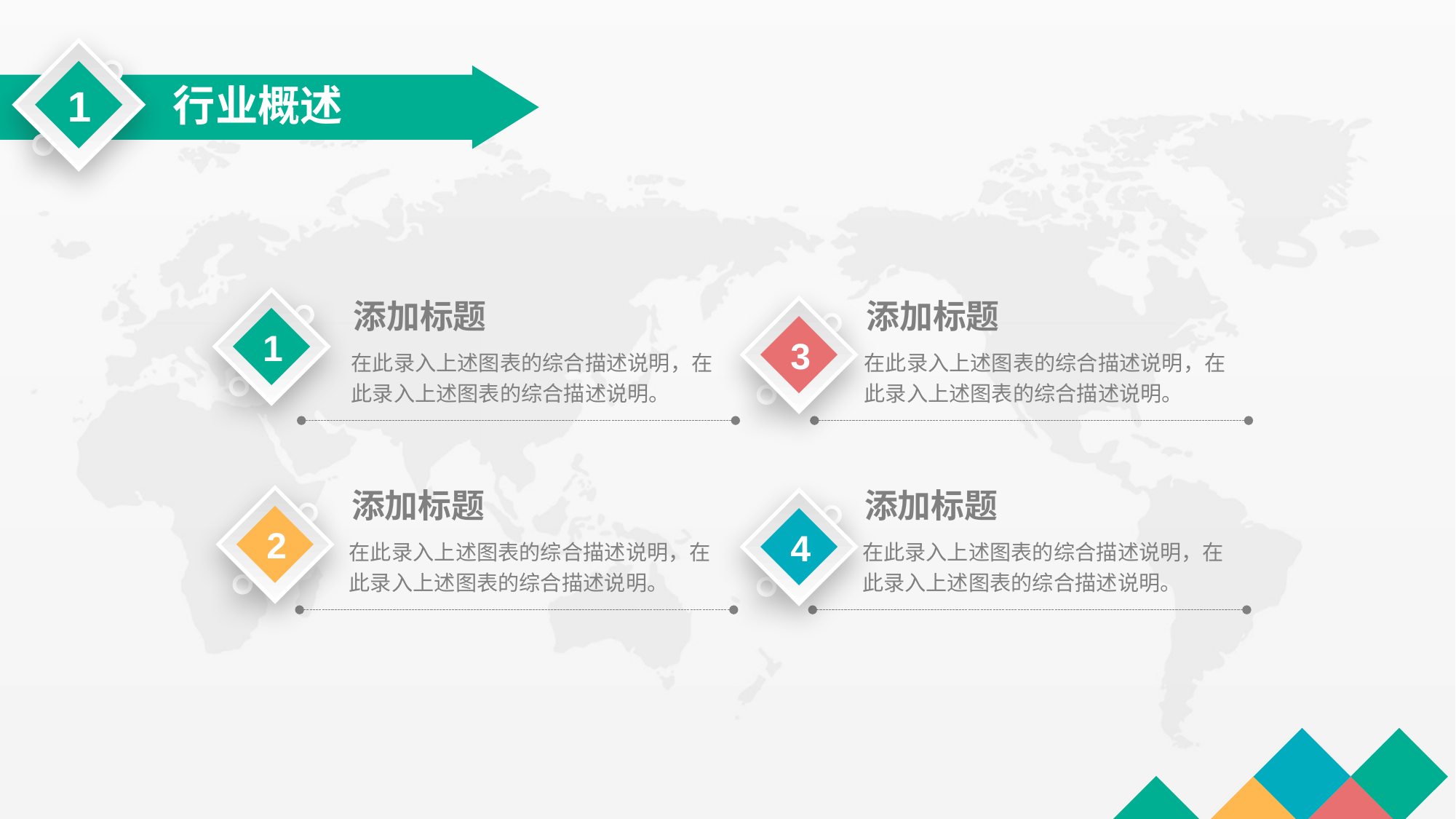

1

行业概述

添加标题
添加标题

1

3

A
在此录入上述图表的综合描述说明，在此录入上述图表的综合描述说明。
在此录入上述图表的综合描述说明，在此录入上述图表的综合描述说明。

添加标题
添加标题

2

4

D
在此录入上述图表的综合描述说明，在此录入上述图表的综合描述说明。
在此录入上述图表的综合描述说明，在此录入上述图表的综合描述说明。